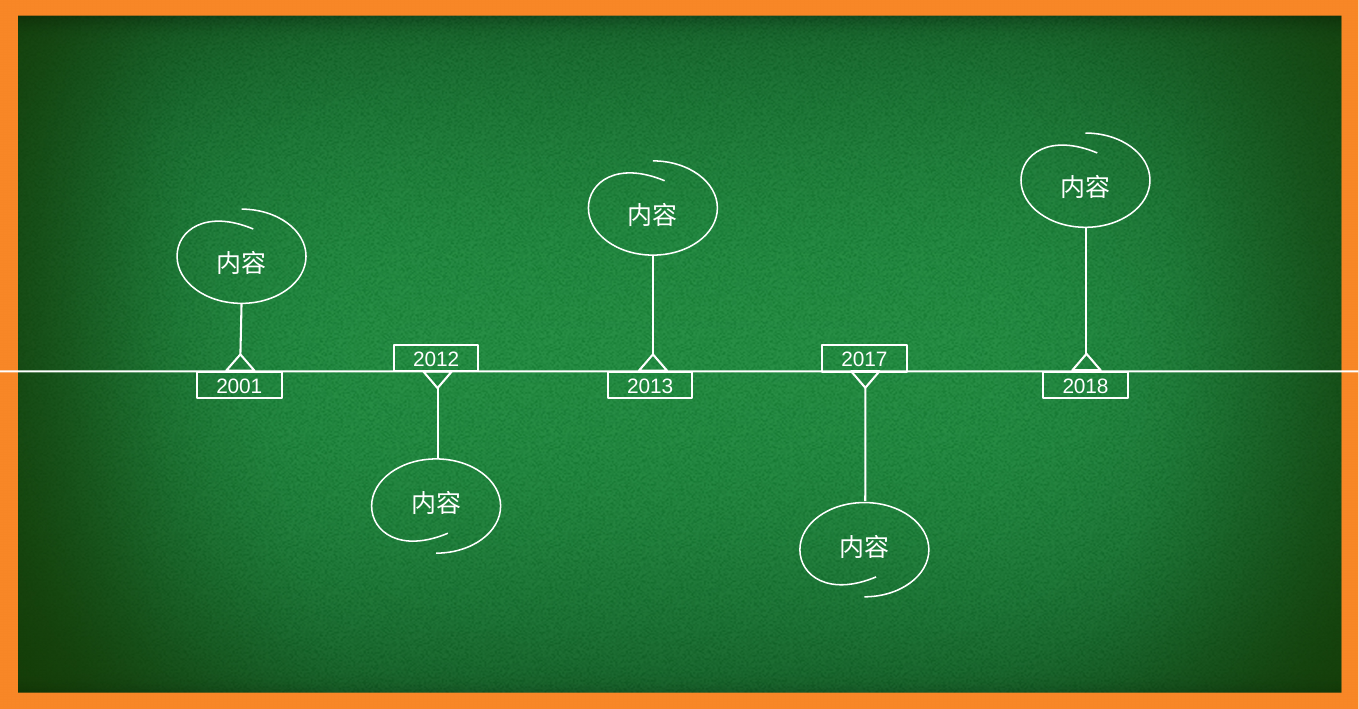

内容

内容

内容
2012

2017

2018

2001

2013

内容

内容